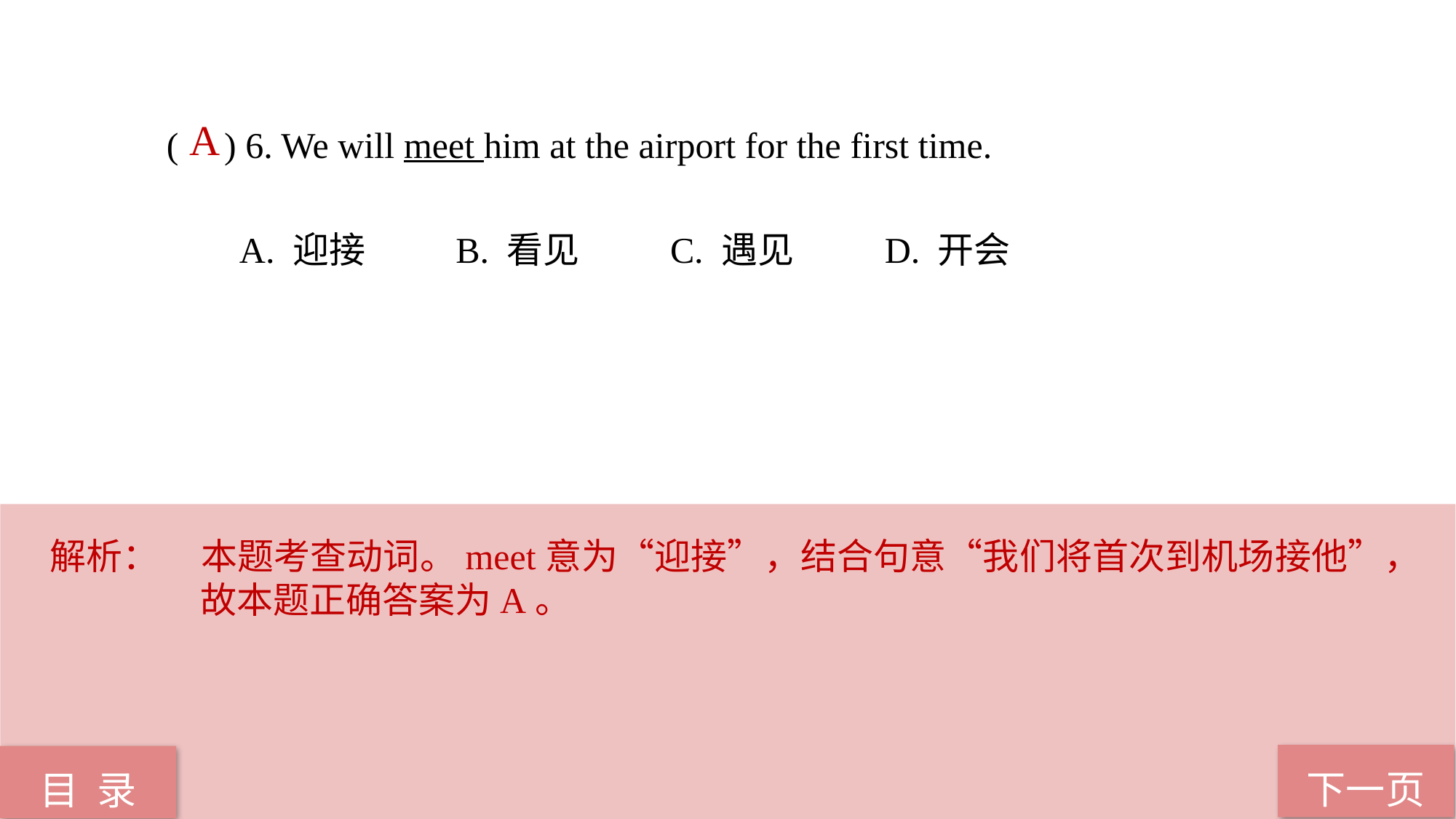

A
(     ) 6. We will meet him at the airport for the first time.

        A. 迎接          B. 看见          C. 遇见          D. 开会
解析：	本题考查动词。meet意为“迎接”，结合句意“我们将首次到机场接他”，故本题正确答案为A。